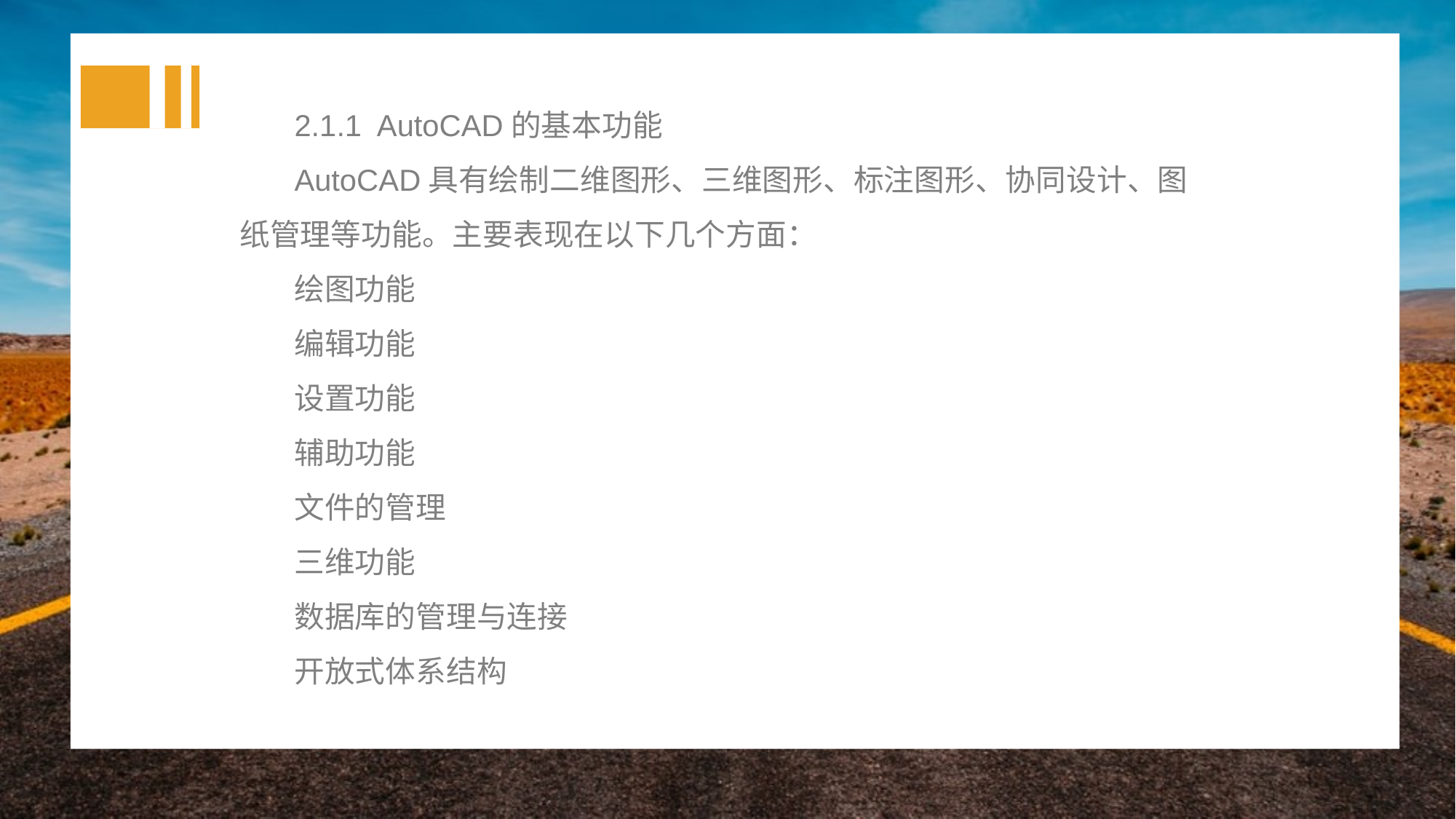

2.1.1  AutoCAD的基本功能
AutoCAD具有绘制二维图形、三维图形、标注图形、协同设计、图纸管理等功能。主要表现在以下几个方面：
绘图功能
编辑功能
设置功能
辅助功能
文件的管理
三维功能
数据库的管理与连接
开放式体系结构